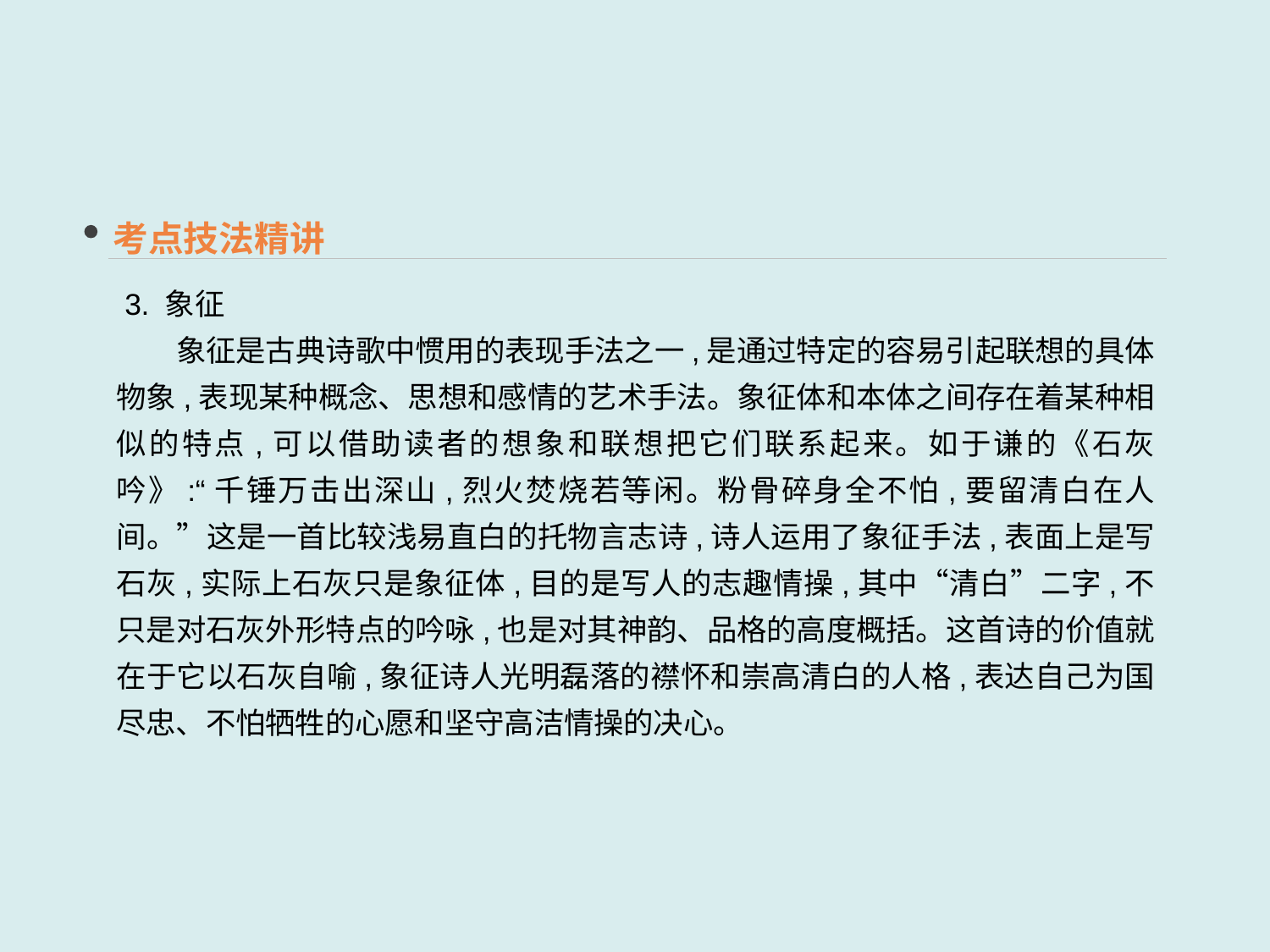

考点技法精讲

 3. 象征
　　象征是古典诗歌中惯用的表现手法之一,是通过特定的容易引起联想的具体物象,表现某种概念、思想和感情的艺术手法。象征体和本体之间存在着某种相似的特点,可以借助读者的想象和联想把它们联系起来。如于谦的《石灰吟》:“千锤万击出深山,烈火焚烧若等闲。粉骨碎身全不怕,要留清白在人间。”这是一首比较浅易直白的托物言志诗,诗人运用了象征手法,表面上是写石灰,实际上石灰只是象征体,目的是写人的志趣情操,其中“清白”二字,不只是对石灰外形特点的吟咏,也是对其神韵、品格的高度概括。这首诗的价值就在于它以石灰自喻,象征诗人光明磊落的襟怀和崇高清白的人格,表达自己为国尽忠、不怕牺牲的心愿和坚守高洁情操的决心。